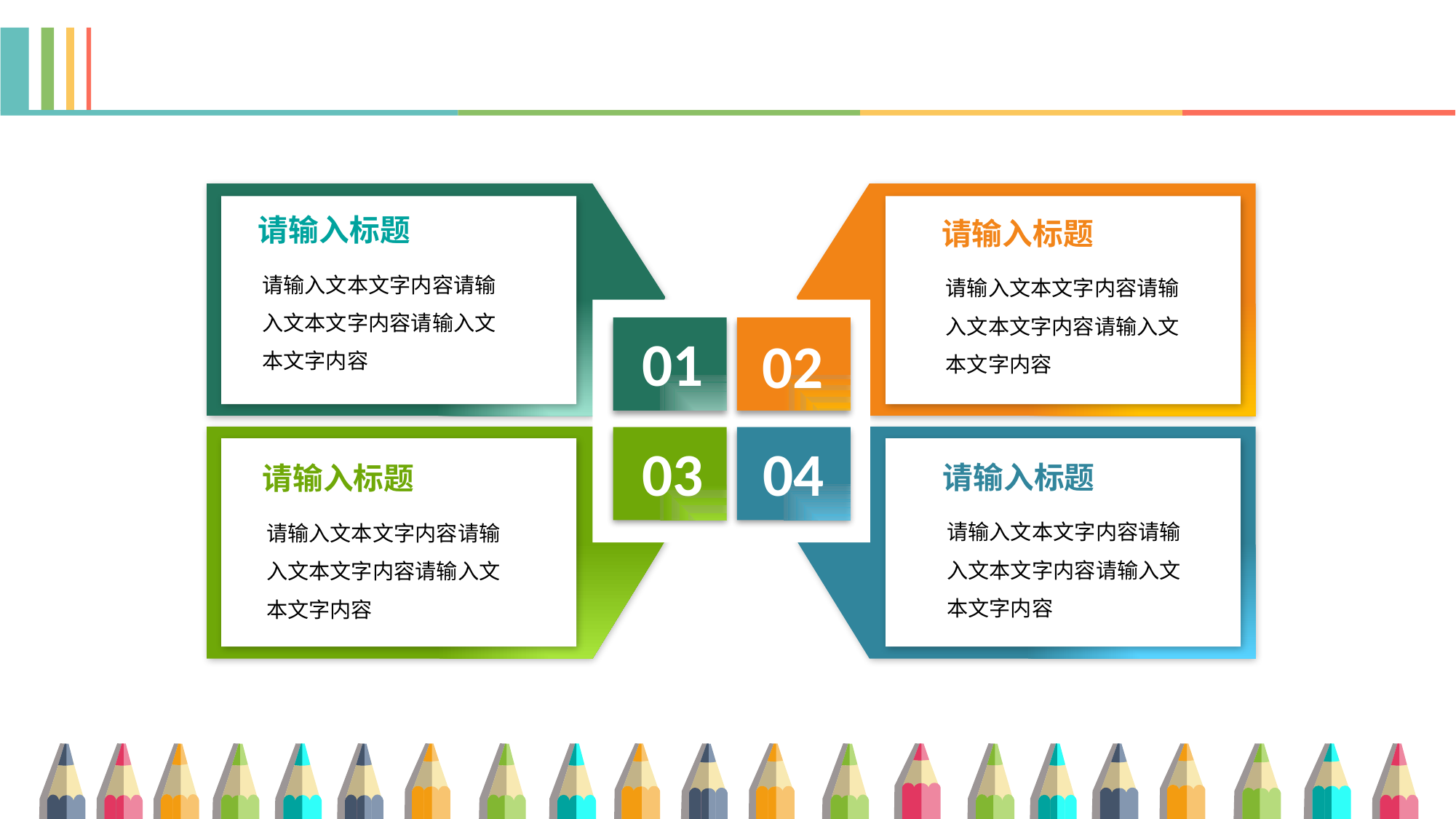

请输入标题
请输入标题
请输入文本文字内容请输入文本文字内容请输入文本文字内容
请输入文本文字内容请输入文本文字内容请输入文本文字内容
01
02
03
04
请输入标题
请输入标题
请输入文本文字内容请输入文本文字内容请输入文本文字内容
请输入文本文字内容请输入文本文字内容请输入文本文字内容